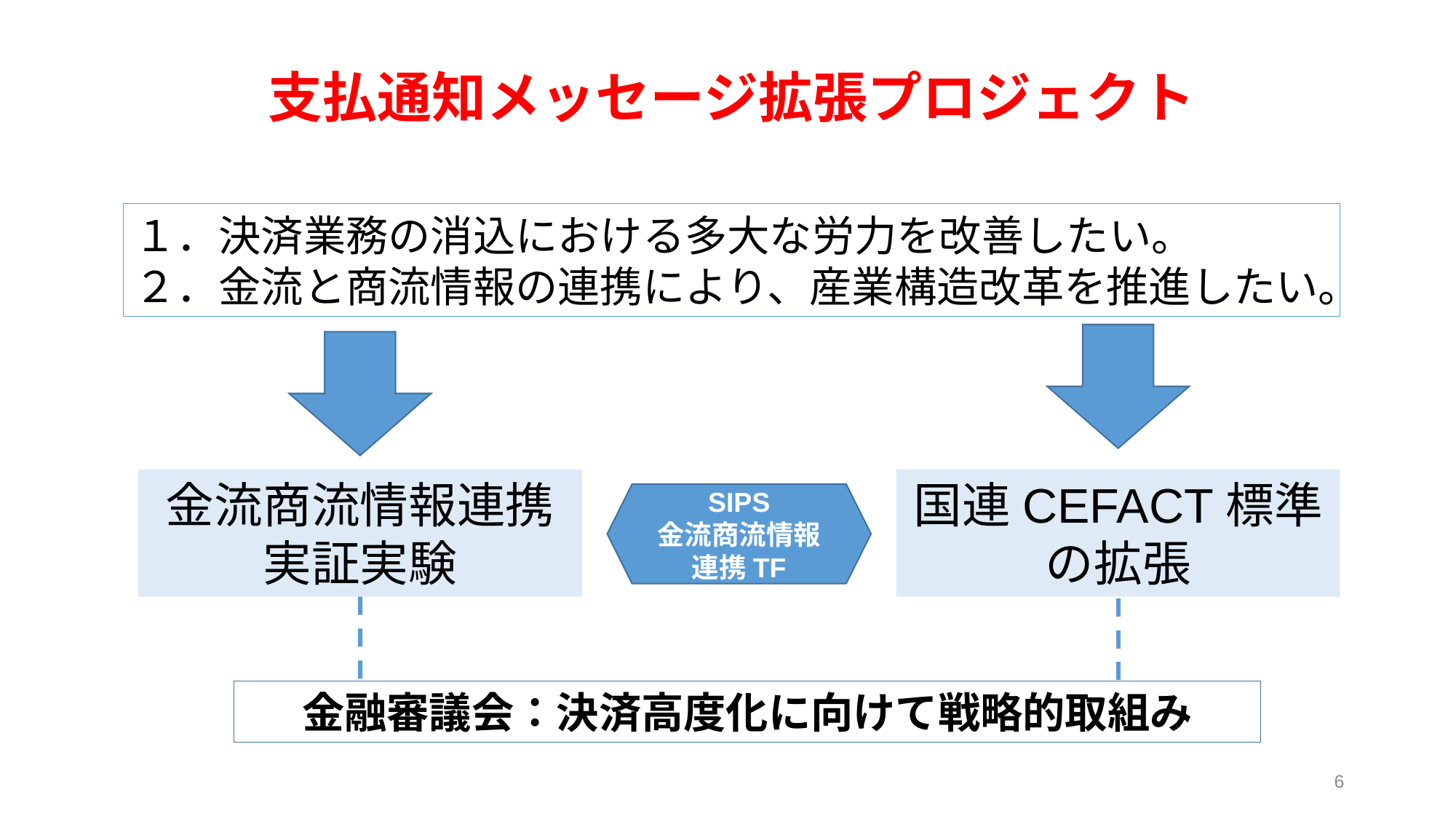

支払通知メッセージ拡張プロジェクト
１．決済業務の消込における多大な労力を改善したい。
２．金流と商流情報の連携により、産業構造改革を推進したい。

金流商流情報連携実証実験
国連CEFACT標準の拡張
SIPS
金流商流情報連携TF
金融審議会：決済高度化に向けて戦略的取組み
6